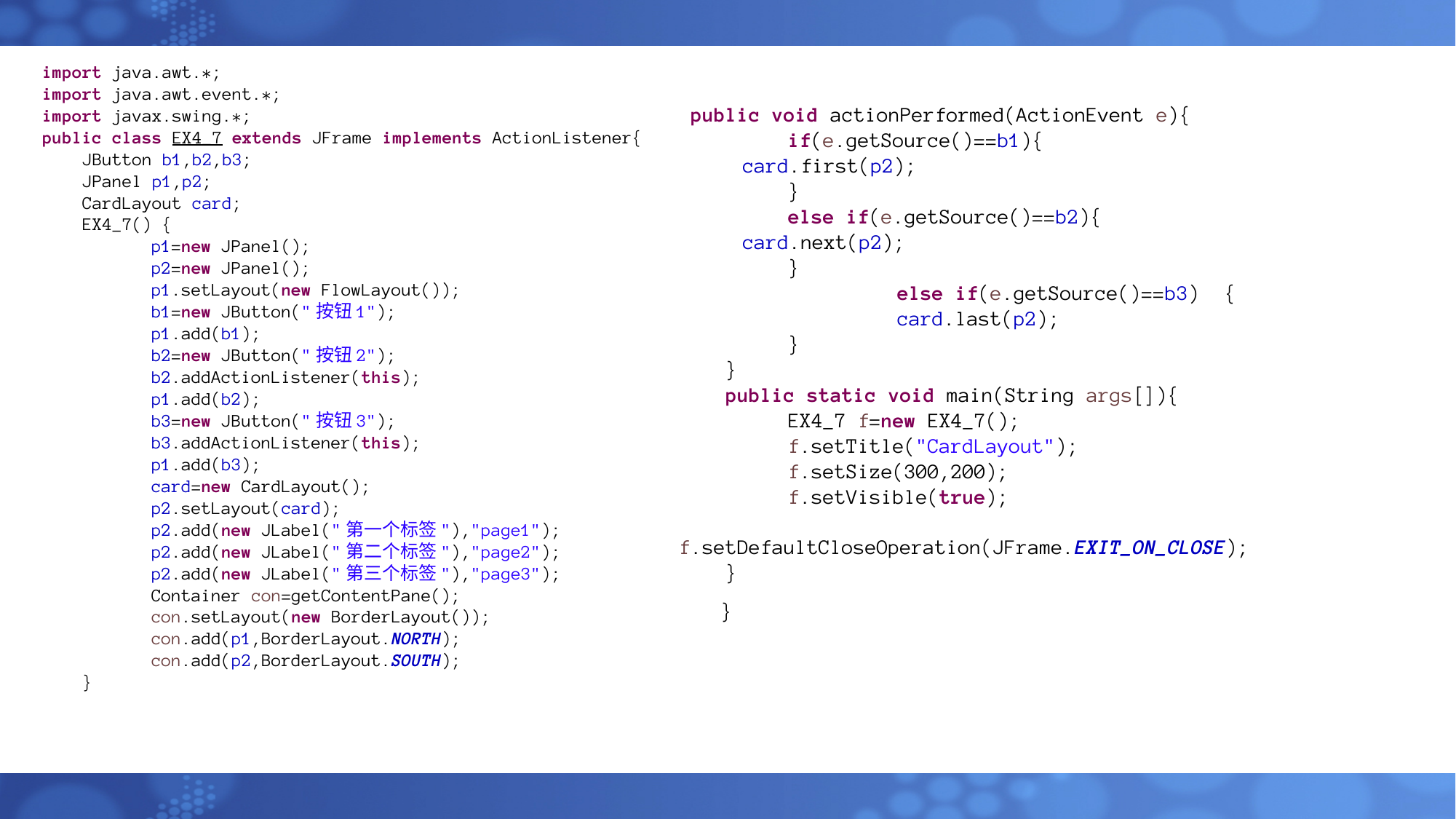

import java.awt.*;
import java.awt.event.*;
import javax.swing.*;
public class EX4_7 extends JFrame implements ActionListener{
    JButton b1,b2,b3;
    JPanel p1,p2;
    CardLayout card;
    EX4_7() {
    	p1=new JPanel();
    	p2=new JPanel();
    	p1.setLayout(new FlowLayout());
    	b1=new JButton("按钮1");
    	p1.add(b1);
    	b2=new JButton("按钮2");
    	b2.addActionListener(this);
    	p1.add(b2);
    	b3=new JButton("按钮3");
    	b3.addActionListener(this);
    	p1.add(b3);
    	card=new CardLayout();
    	p2.setLayout(card);
    	p2.add(new JLabel("第一个标签"),"page1");
    	p2.add(new JLabel("第二个标签"),"page2");
    	p2.add(new JLabel("第三个标签"),"page3");
    	Container con=getContentPane();
    	con.setLayout(new BorderLayout());
    	con.add(p1,BorderLayout.NORTH);
    	con.add(p2,BorderLayout.SOUTH);
    }
 public void actionPerformed(ActionEvent e){
    	if(e.getSource()==b1){
card.first(p2);
    	}
    	else if(e.getSource()==b2){
card.next(p2);
    	}
    		else if(e.getSource()==b3)	{
		card.last(p2);
    	}
    }
    public static void main(String args[]){
    	EX4_7 f=new EX4_7();
    	f.setTitle("CardLayout");
    	f.setSize(300,200);
    	f.setVisible(true);
    	f.setDefaultCloseOperation(JFrame.EXIT_ON_CLOSE);
    }
 }